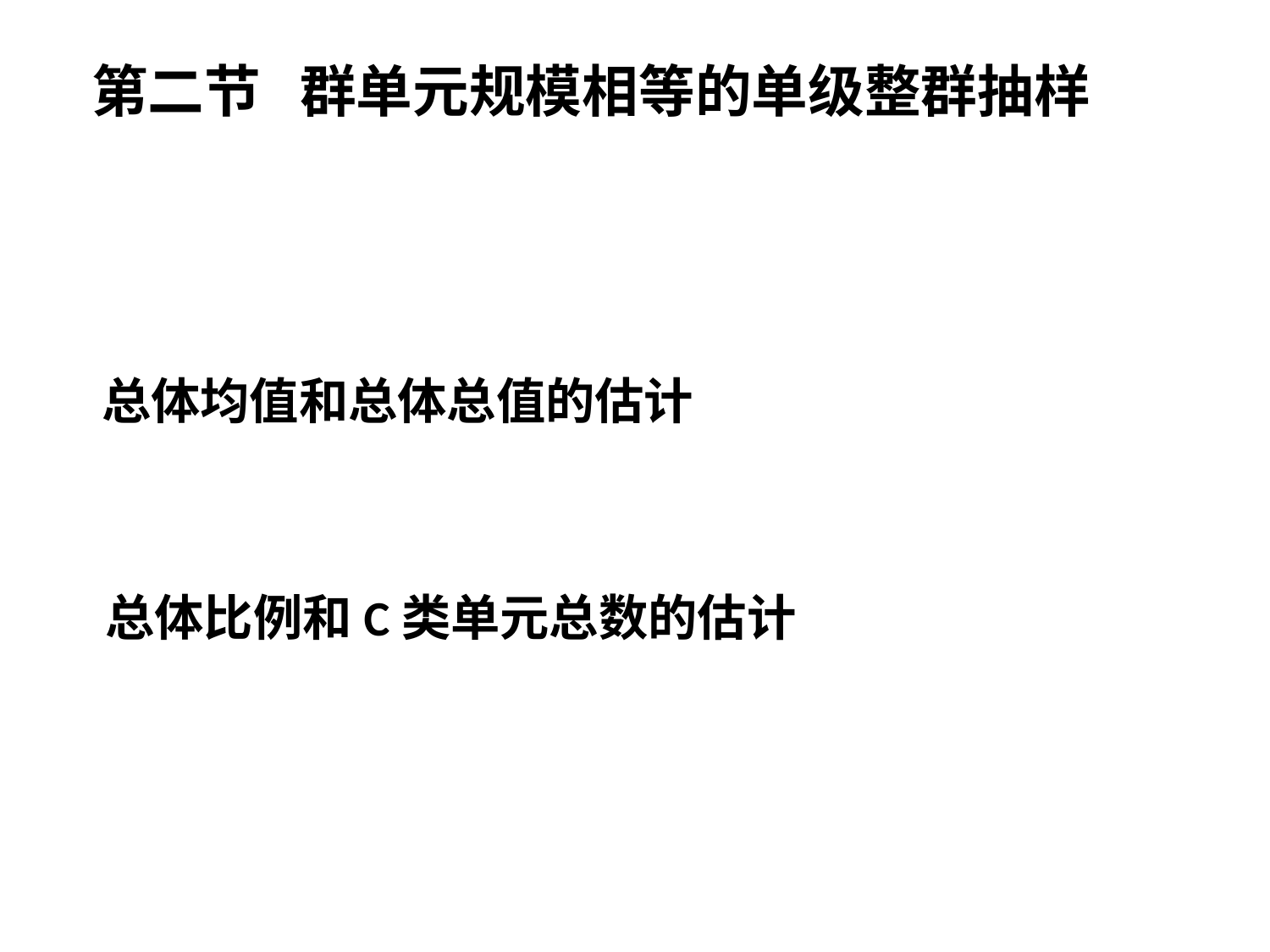

第二节   群单元规模相等的单级整群抽样
总体均值和总体总值的估计
总体比例和C类单元总数的估计